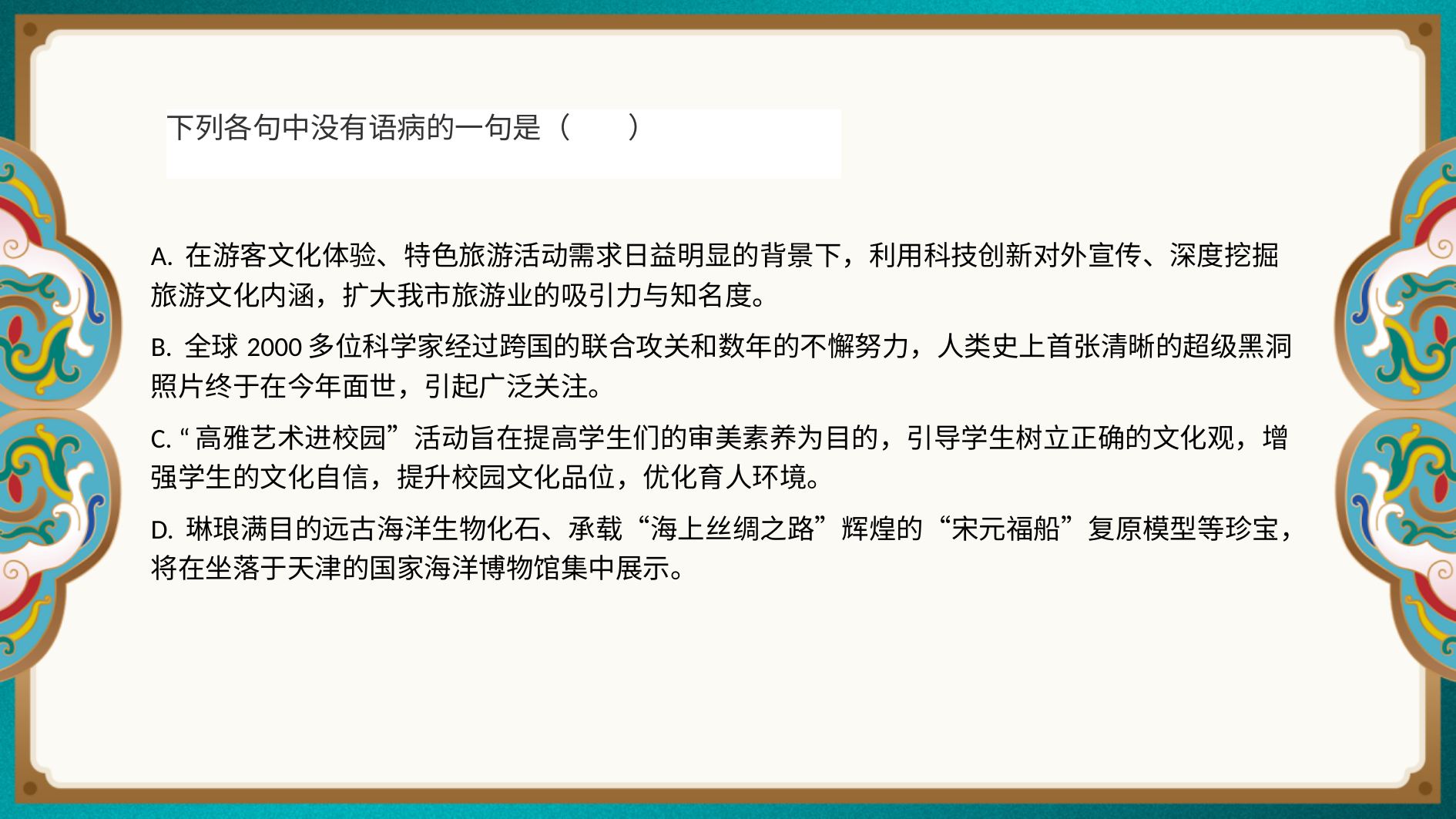

下列各句中没有语病的一句是（　　）

| A. 在游客文化体验、特色旅游活动需求日益明显的背景下，利用科技创新对外宣传、深度挖掘旅游文化内涵，扩大我市旅游业的吸引力与知名度。 |
| --- |
| B. 全球2000多位科学家经过跨国的联合攻关和数年的不懈努力，人类史上首张清晰的超级黑洞照片终于在今年面世，引起广泛关注。 |
| C. “高雅艺术进校园”活动旨在提高学生们的审美素养为目的，引导学生树立正确的文化观，增强学生的文化自信，提升校园文化品位，优化育人环境。 |
| D. 琳琅满目的远古海洋生物化石、承载“海上丝绸之路”辉煌的“宋元福船”复原模型等珍宝，将在坐落于天津的国家海洋博物馆集中展示。 |